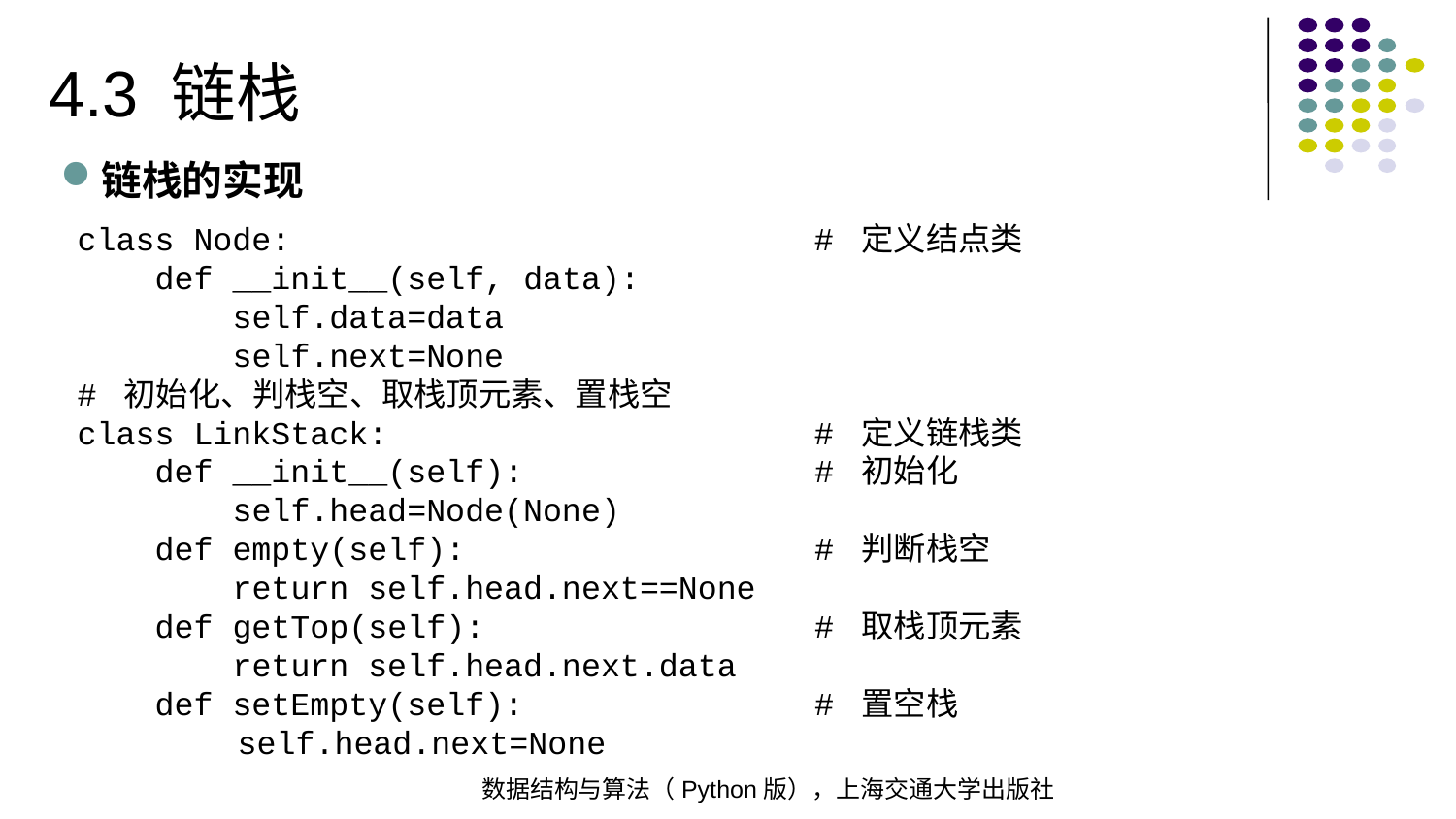

4.3 链栈
链栈的实现
class Node:                           # 定义结点类
    def __init__(self, data):
        self.data=data
        self.next=None
# 初始化、判栈空、取栈顶元素、置栈空
class LinkStack:                      # 定义链栈类
    def __init__(self):               # 初始化
        self.head=Node(None)
    def empty(self):                  # 判断栈空
        return self.head.next==None
    def getTop(self):                 # 取栈顶元素
        return self.head.next.data
    def setEmpty(self):               # 置空栈
                    self.head.next=None